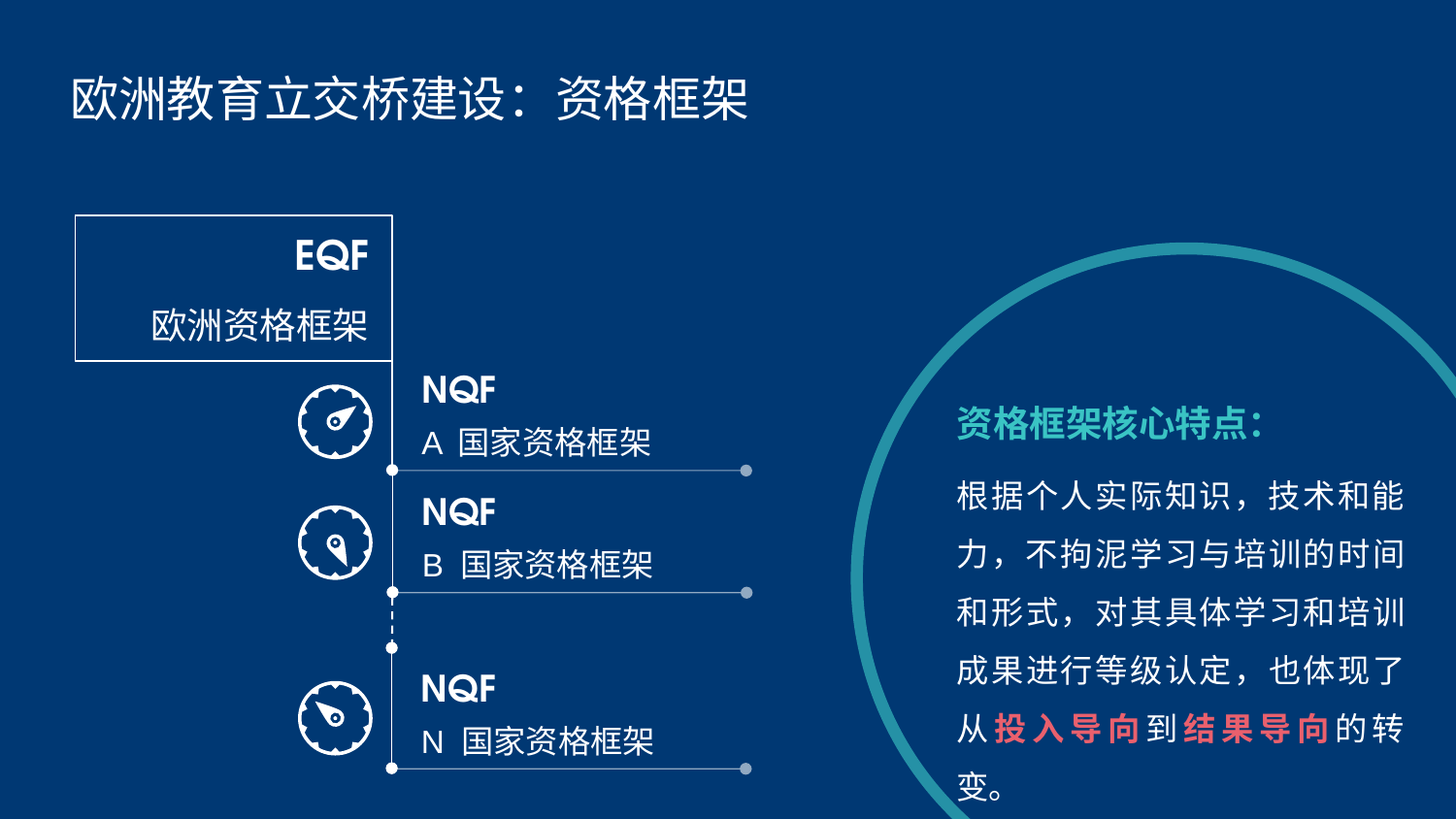

欧洲教育立交桥建设：资格框架
EQF
欧洲资格框架

NQF
A 国家资格框架
资格框架核心特点：
根据个人实际知识，技术和能力，不拘泥学习与培训的时间和形式，对其具体学习和培训成果进行等级认定，也体现了从投入导向到结果导向的转变。

NQF
B 国家资格框架

NQF
N 国家资格框架